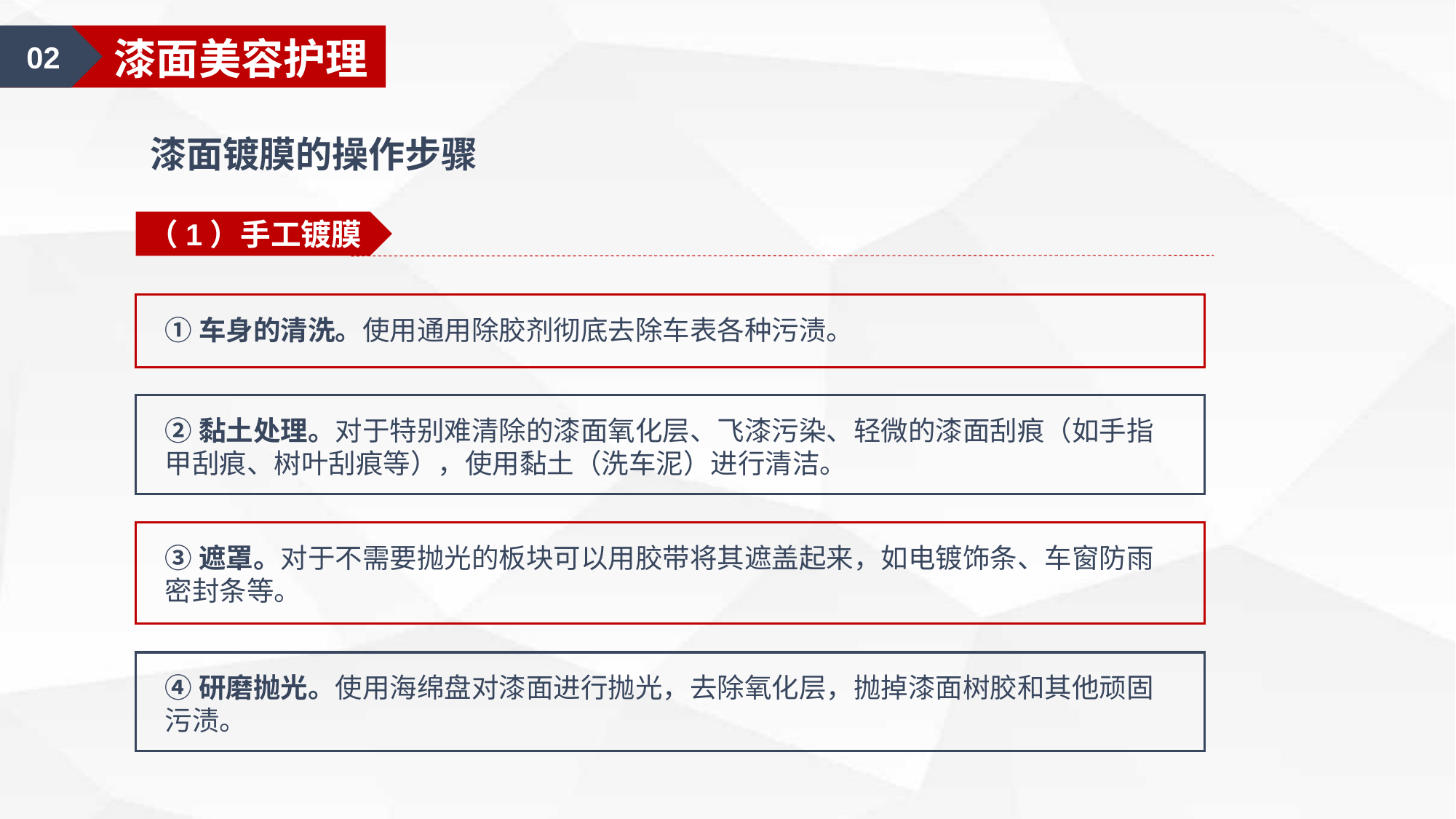

02
漆面美容护理
漆面镀膜的操作步骤
（1）手工镀膜

①车身的清洗。使用通用除胶剂彻底去除车表各种污渍。

②黏土处理。对于特别难清除的漆面氧化层、飞漆污染、轻微的漆面刮痕（如手指甲刮痕、树叶刮痕等），使用黏土（洗车泥）进行清洁。

③遮罩。对于不需要抛光的板块可以用胶带将其遮盖起来，如电镀饰条、车窗防雨密封条等。

④研磨抛光。使用海绵盘对漆面进行抛光，去除氧化层，抛掉漆面树胶和其他顽固污渍。